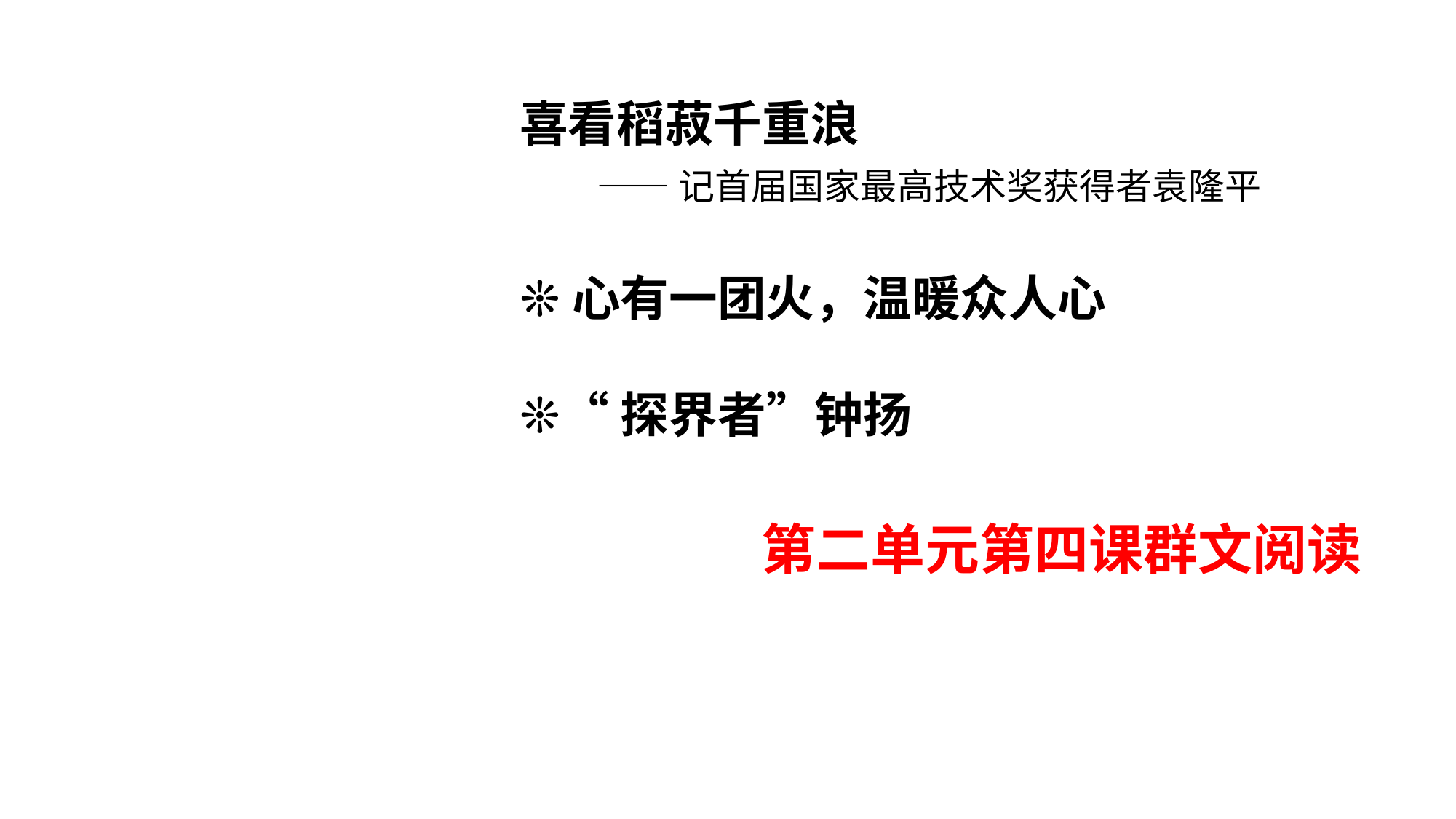

喜看稻菽千重浪
       ——记首届国家最高技术奖获得者袁隆平
❊心有一团火，温暖众人心
❊“探界者”钟扬
第二单元第四课群文阅读